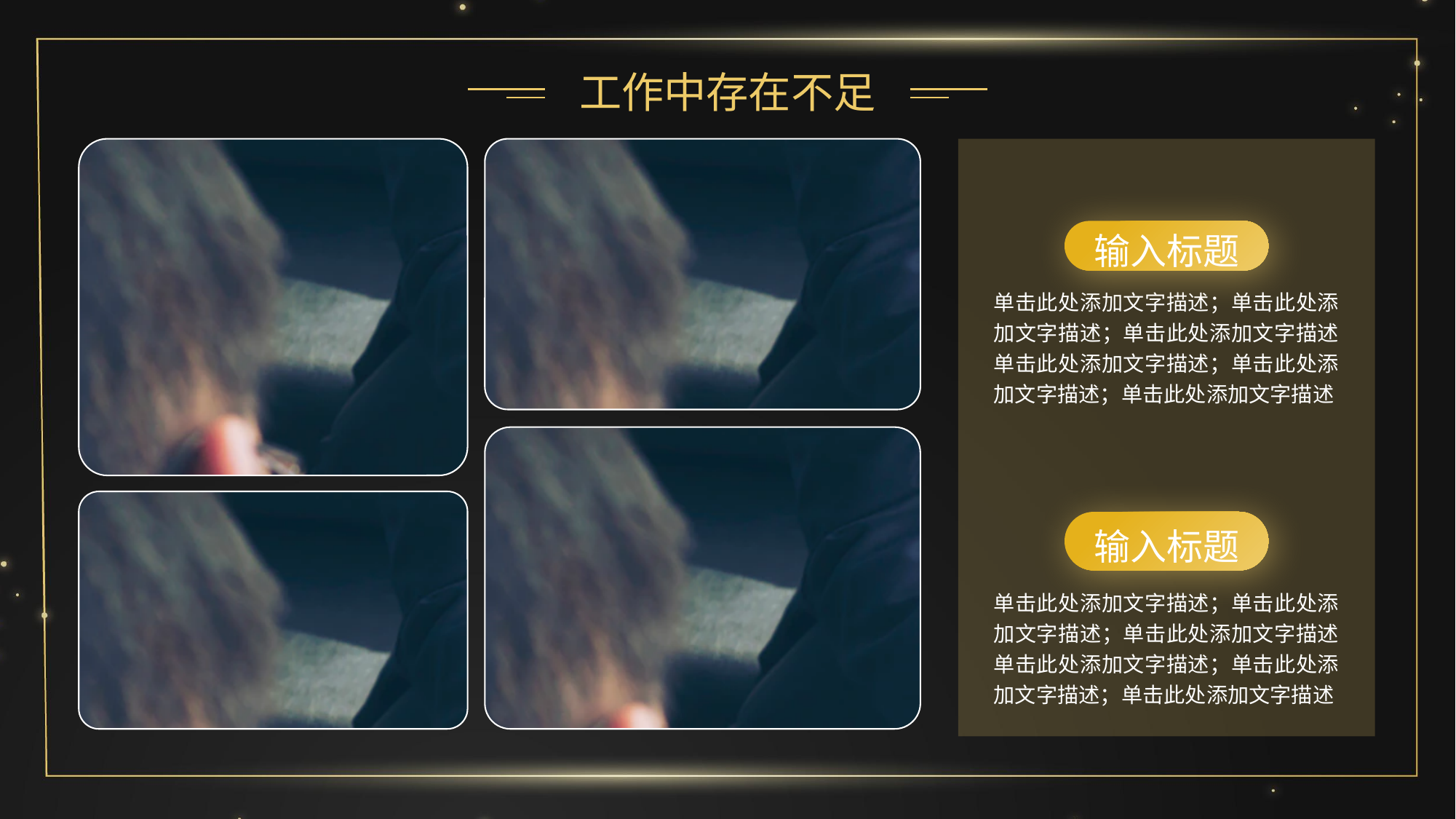

工作中存在不足

01
输入标题
单击此处添加文字描述；单击此处添加文字描述；单击此处添加文字描述单击此处添加文字描述；单击此处添加文字描述；单击此处添加文字描述
02
输入标题
单击此处添加文字描述；单击此处添加文字描述；单击此处添加文字描述单击此处添加文字描述；单击此处添加文字描述；单击此处添加文字描述